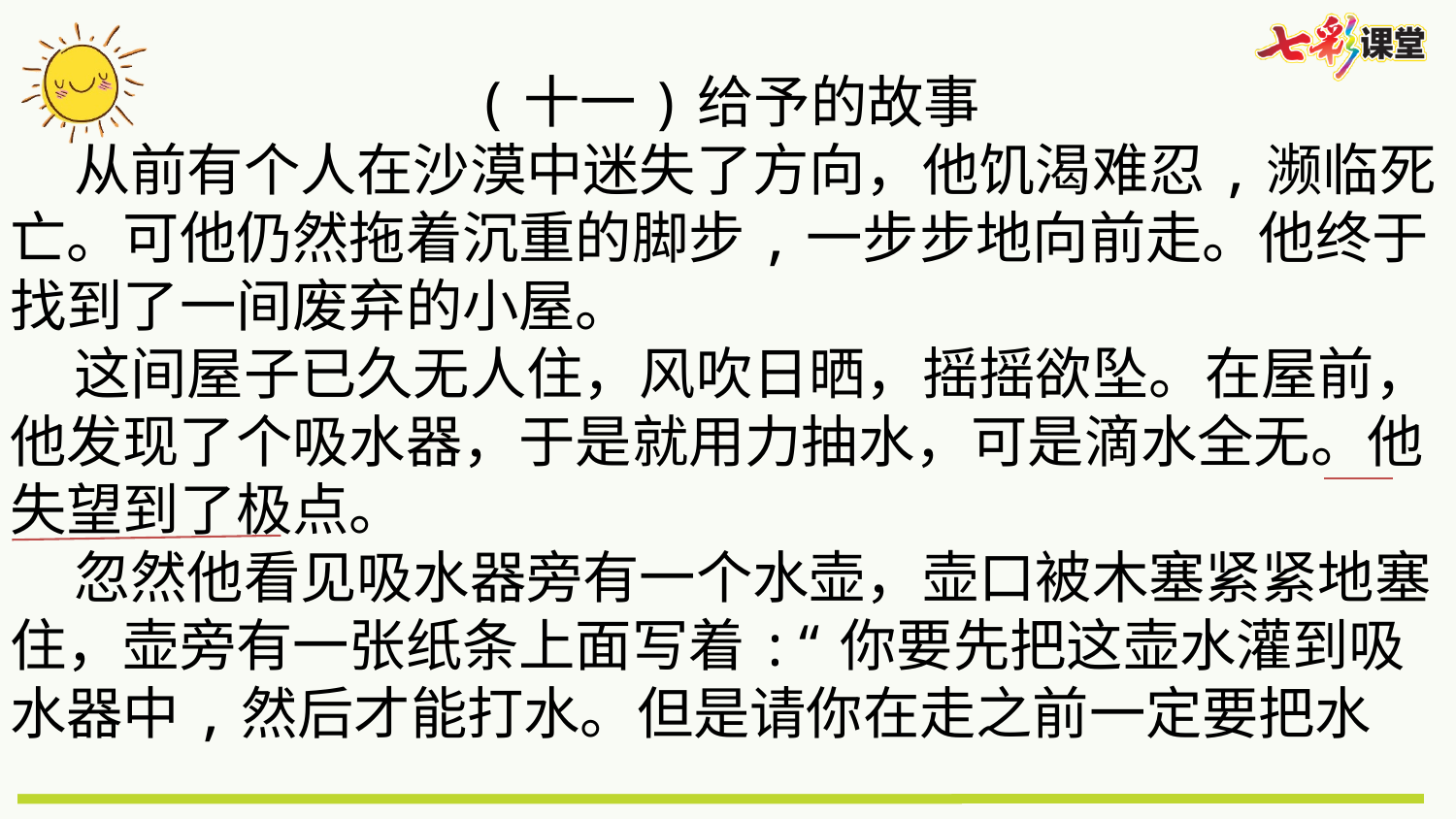

(十一)给予的故事
    从前有个人在沙漠中迷失了方向，他饥渴难忍,濒临死亡。可他仍然拖着沉重的脚步,一步步地向前走。他终于找到了一间废弃的小屋。
    这间屋子已久无人住，风吹日晒，摇摇欲坠。在屋前，他发现了个吸水器，于是就用力抽水，可是滴水全无。他失望到了极点。
    忽然他看见吸水器旁有一个水壶，壶口被木塞紧紧地塞住，壶旁有一张纸条上面写着:“你要先把这壶水灌到吸水器中,然后才能打水。但是请你在走之前一定要把水